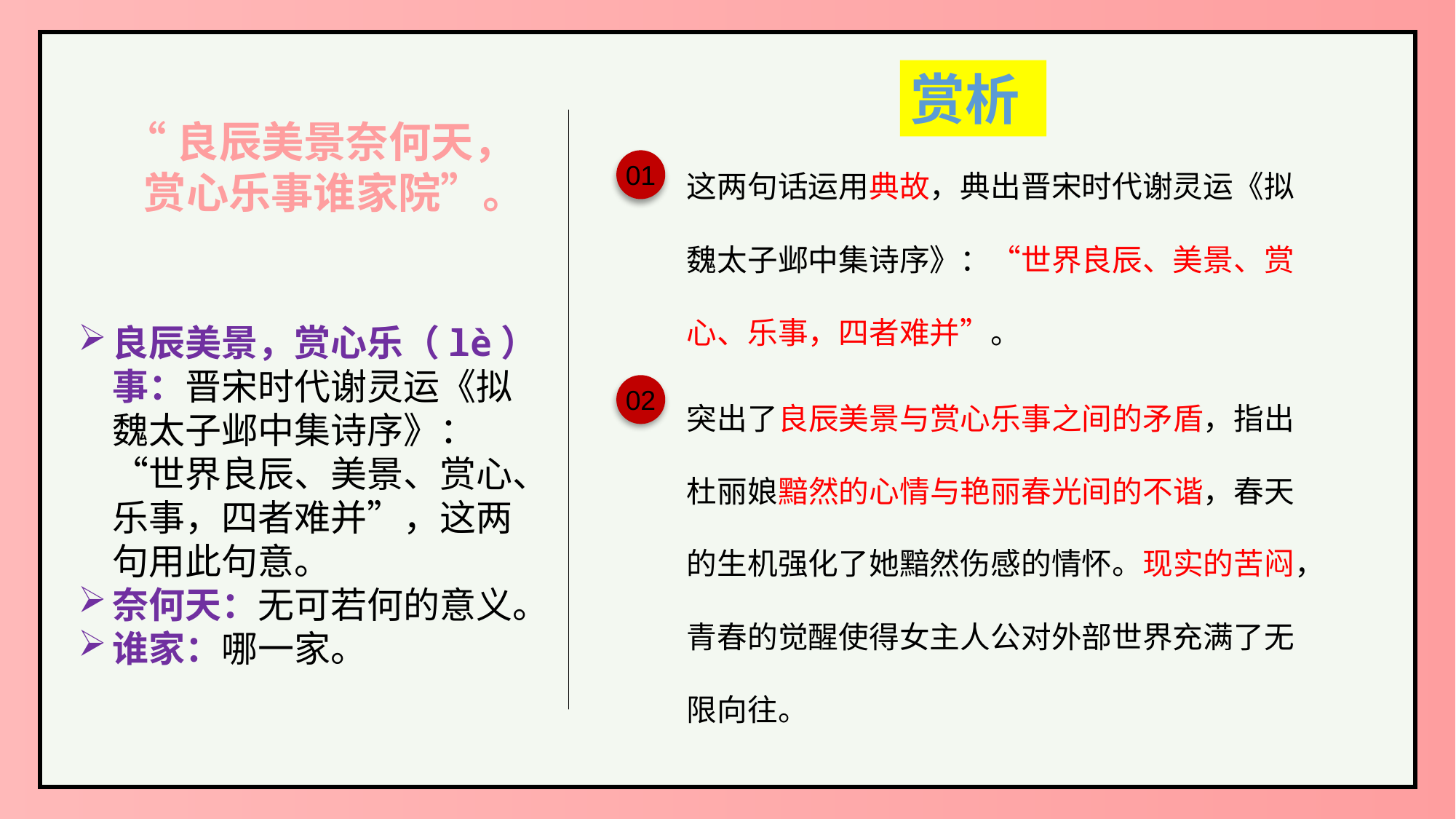

赏析
这两句话运用典故，典出晋宋时代谢灵运《拟魏太子邺中集诗序》：“世界良辰、美景、赏心、乐事，四者难并”。
01
突出了良辰美景与赏心乐事之间的矛盾，指出杜丽娘黯然的心情与艳丽春光间的不谐，春天的生机强化了她黯然伤感的情怀。现实的苦闷，青春的觉醒使得女主人公对外部世界充满了无限向往。
02
“良辰美景奈何天，
 赏心乐事谁家院”。
良辰美景，赏心乐（lè）事：晋宋时代谢灵运《拟魏太子邺中集诗序》：“世界良辰、美景、赏心、乐事，四者难并”，这两句用此句意。
奈何天：无可若何的意义。
谁家：哪一家。